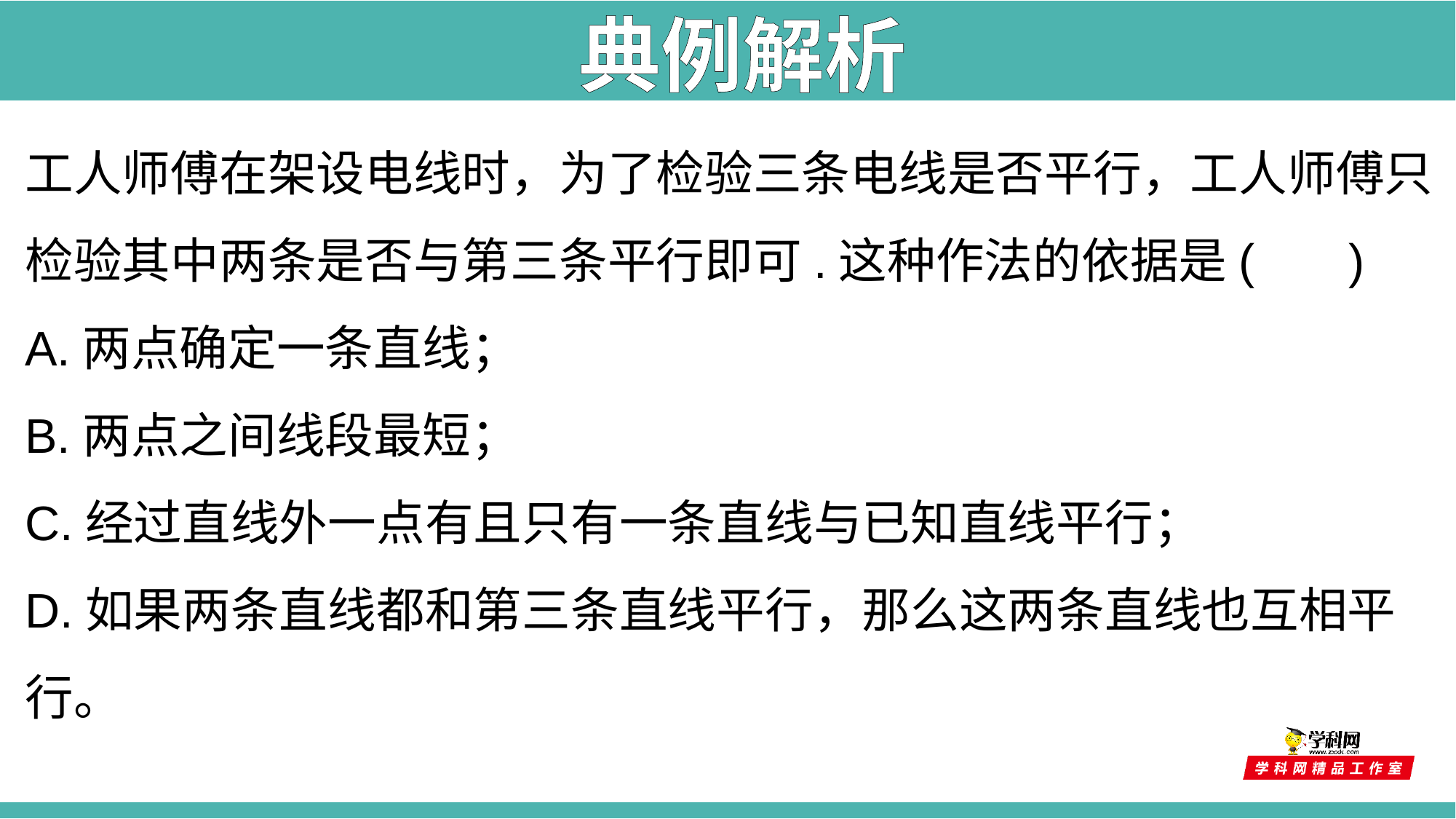

典例解析
工人师傅在架设电线时，为了检验三条电线是否平行，工人师傅只检验其中两条是否与第三条平行即可.这种作法的依据是(       )
A.两点确定一条直线；
B.两点之间线段最短；
C.经过直线外一点有且只有一条直线与已知直线平行；
D.如果两条直线都和第三条直线平行，那么这两条直线也互相平行。